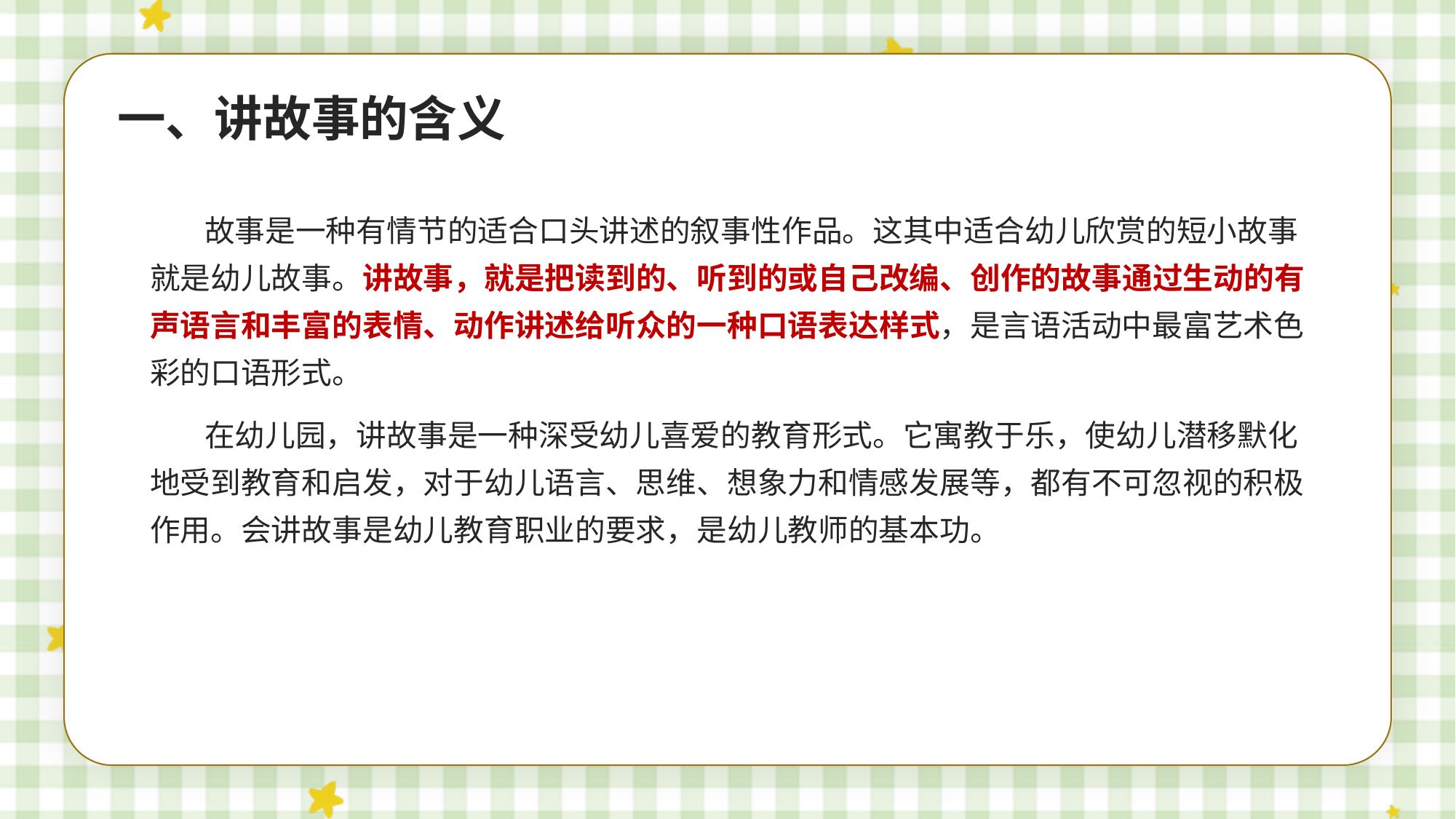

一、讲故事的含义
故事是一种有情节的适合口头讲述的叙事性作品。这其中适合幼儿欣赏的短小故事就是幼儿故事。讲故事，就是把读到的、听到的或自己改编、创作的故事通过生动的有声语言和丰富的表情、动作讲述给听众的一种口语表达样式，是言语活动中最富艺术色彩的口语形式。
在幼儿园，讲故事是一种深受幼儿喜爱的教育形式。它寓教于乐，使幼儿潜移默化地受到教育和启发，对于幼儿语言、思维、想象力和情感发展等，都有不可忽视的积极作用。会讲故事是幼儿教育职业的要求，是幼儿教师的基本功。